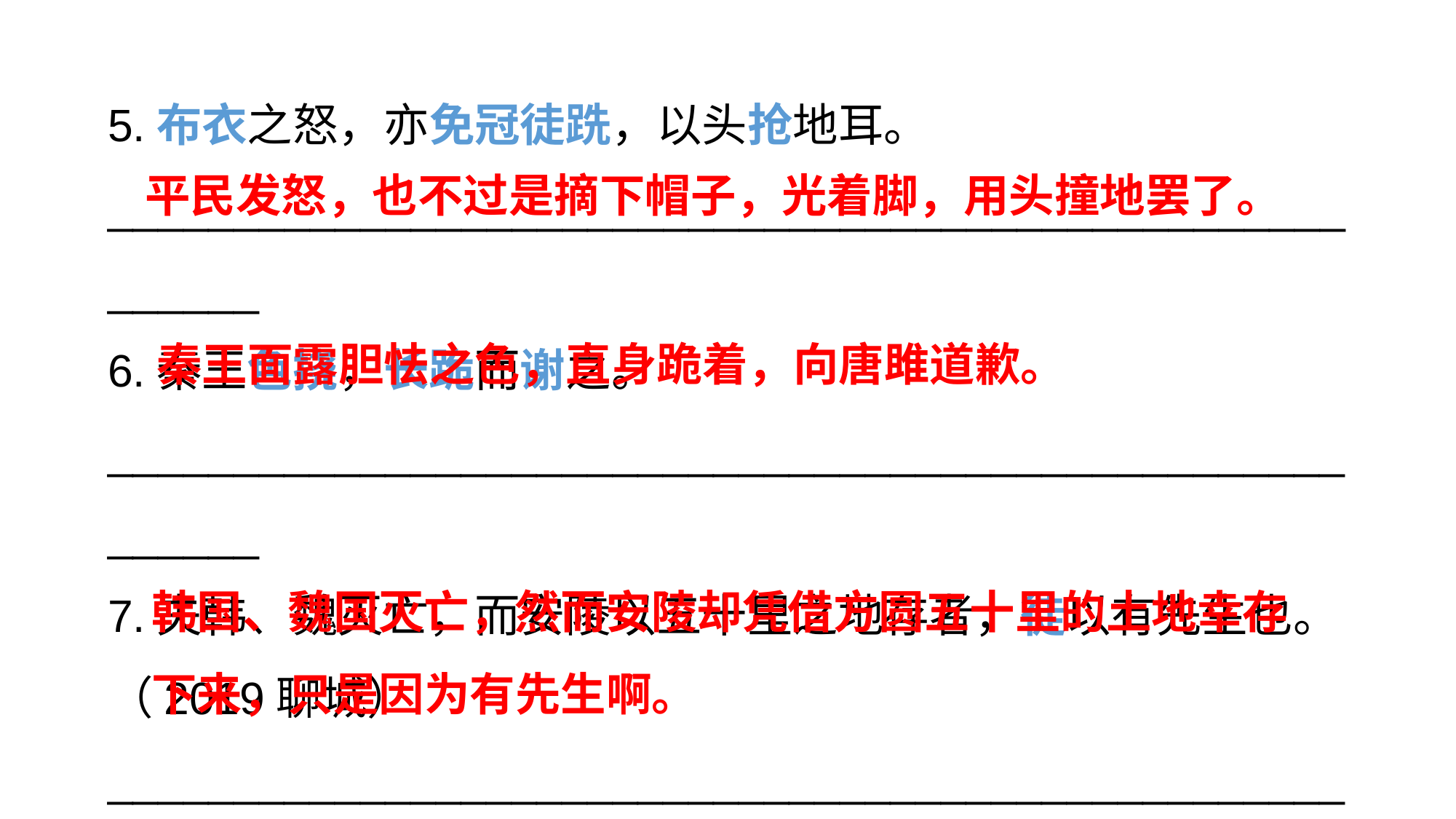

5.布衣之怒，亦免冠徒跣，以头抢地耳。
_______________________________________________________
6.秦王色挠，长跪而谢之。
_______________________________________________________
7.夫韩、魏灭亡，而安陵以五十里之地存者，徒以有先生也。（2019聊城）
______________________________________________________________________________________________________________
平民发怒，也不过是摘下帽子，光着脚，用头撞地罢了。
秦王面露胆怯之色，直身跪着，向唐雎道歉。
韩国、魏国灭亡，然而安陵却凭借方圆五十里的土地幸存下来，只是因为有先生啊。